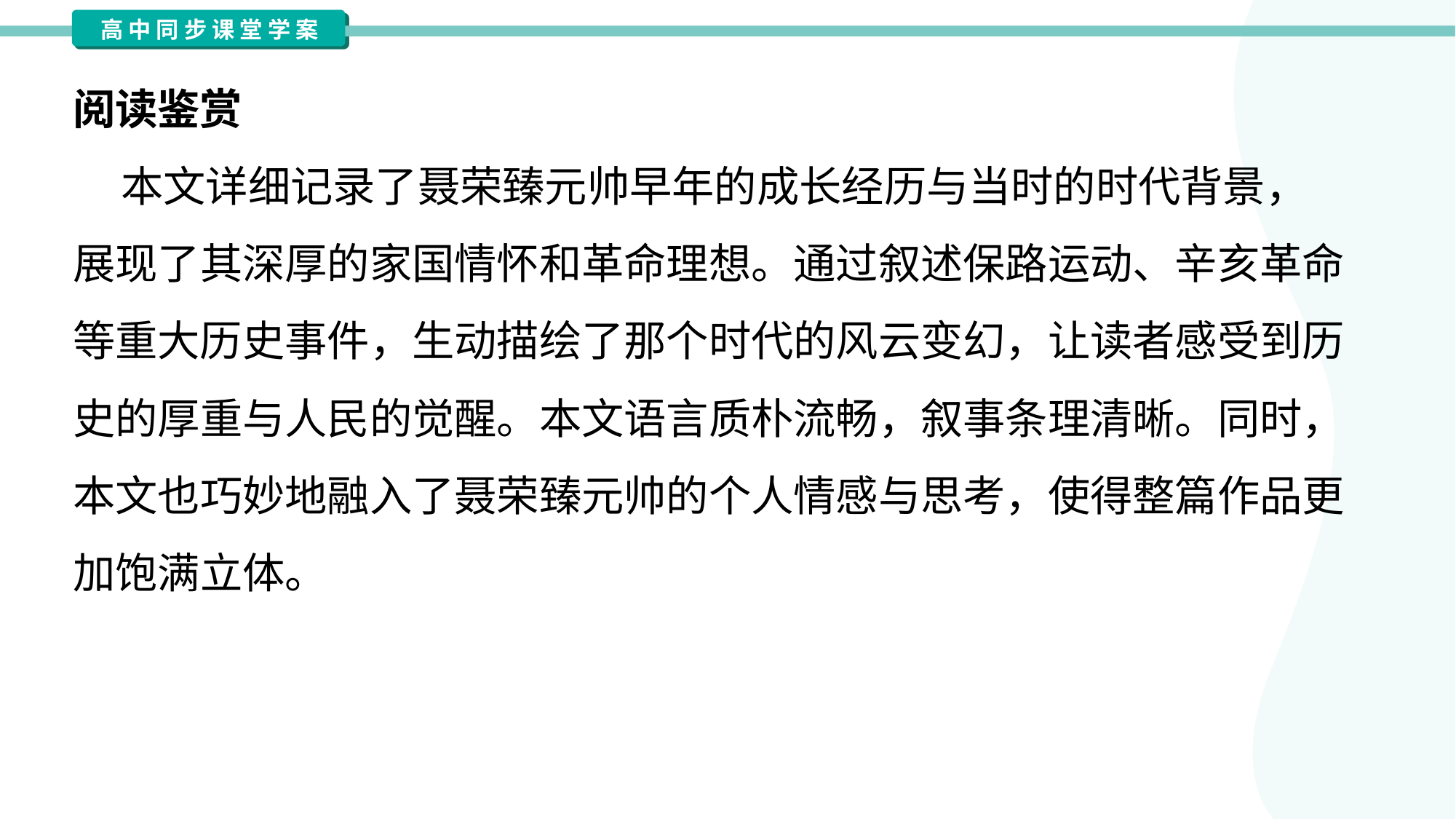

阅读鉴赏
    本文详细记录了聂荣臻元帅早年的成长经历与当时的时代背景，
展现了其深厚的家国情怀和革命理想。通过叙述保路运动、辛亥革命
等重大历史事件，生动描绘了那个时代的风云变幻，让读者感受到历
史的厚重与人民的觉醒。本文语言质朴流畅，叙事条理清晰。同时，
本文也巧妙地融入了聂荣臻元帅的个人情感与思考，使得整篇作品更
加饱满立体。